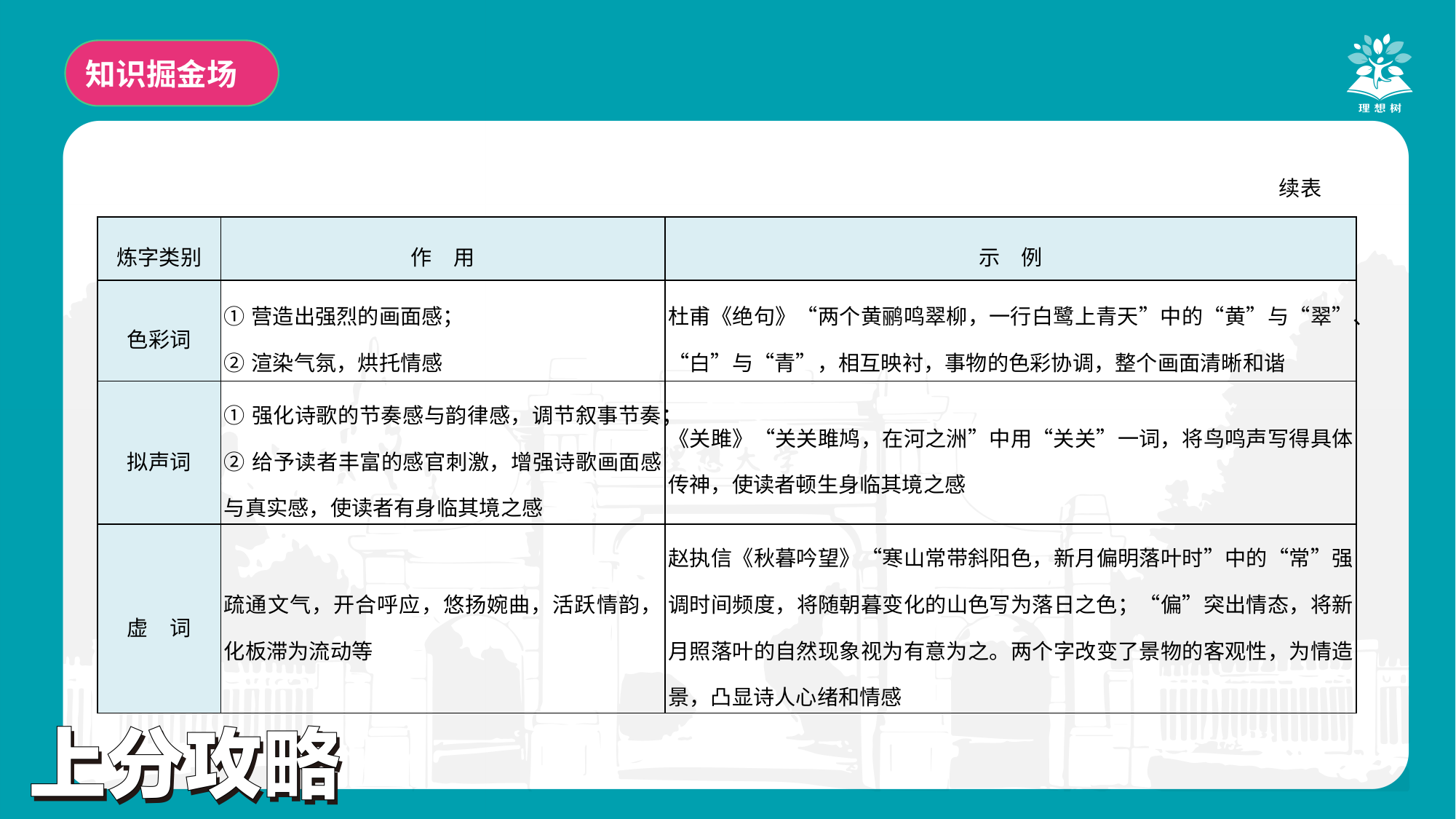

知识掘金场
续表
| 炼字类别 | 作　用 | 示　例 |
| --- | --- | --- |
| 色彩词 | ①营造出强烈的画面感； ②渲染气氛，烘托情感 | 杜甫《绝句》“两个黄鹂鸣翠柳，一行白鹭上青天”中的“黄”与“翠”、“白”与“青”，相互映衬，事物的色彩协调，整个画面清晰和谐 |
| 拟声词 | ①强化诗歌的节奏感与韵律感，调节叙事节奏； ②给予读者丰富的感官刺激，增强诗歌画面感与真实感，使读者有身临其境之感 | 《关雎》“关关雎鸠，在河之洲”中用“关关”一词，将鸟鸣声写得具体传神，使读者顿生身临其境之感 |
| 虚　词 | 疏通文气，开合呼应，悠扬婉曲，活跃情韵，化板滞为流动等 | 赵执信《秋暮吟望》“寒山常带斜阳色，新月偏明落叶时”中的“常”强调时间频度，将随朝暮变化的山色写为落日之色；“偏”突出情态，将新月照落叶的自然现象视为有意为之。两个字改变了景物的客观性，为情造景，凸显诗人心绪和情感 |